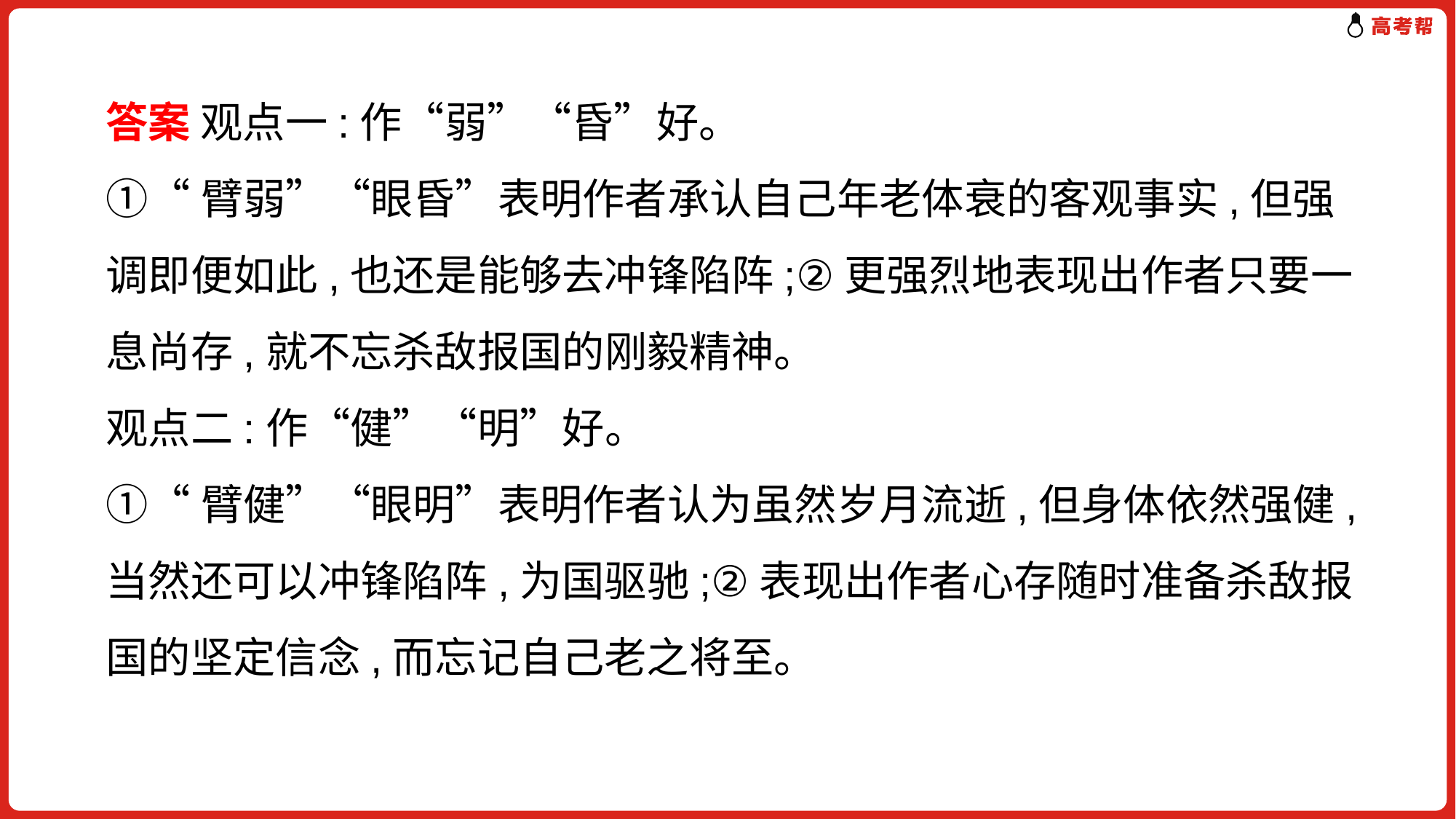

答案 观点一:作“弱”“昏”好。
①“臂弱”“眼昏”表明作者承认自己年老体衰的客观事实,但强调即便如此,也还是能够去冲锋陷阵;②更强烈地表现出作者只要一息尚存,就不忘杀敌报国的刚毅精神。
观点二:作“健”“明”好。
①“臂健”“眼明”表明作者认为虽然岁月流逝,但身体依然强健,当然还可以冲锋陷阵,为国驱驰;②表现出作者心存随时准备杀敌报国的坚定信念,而忘记自己老之将至。